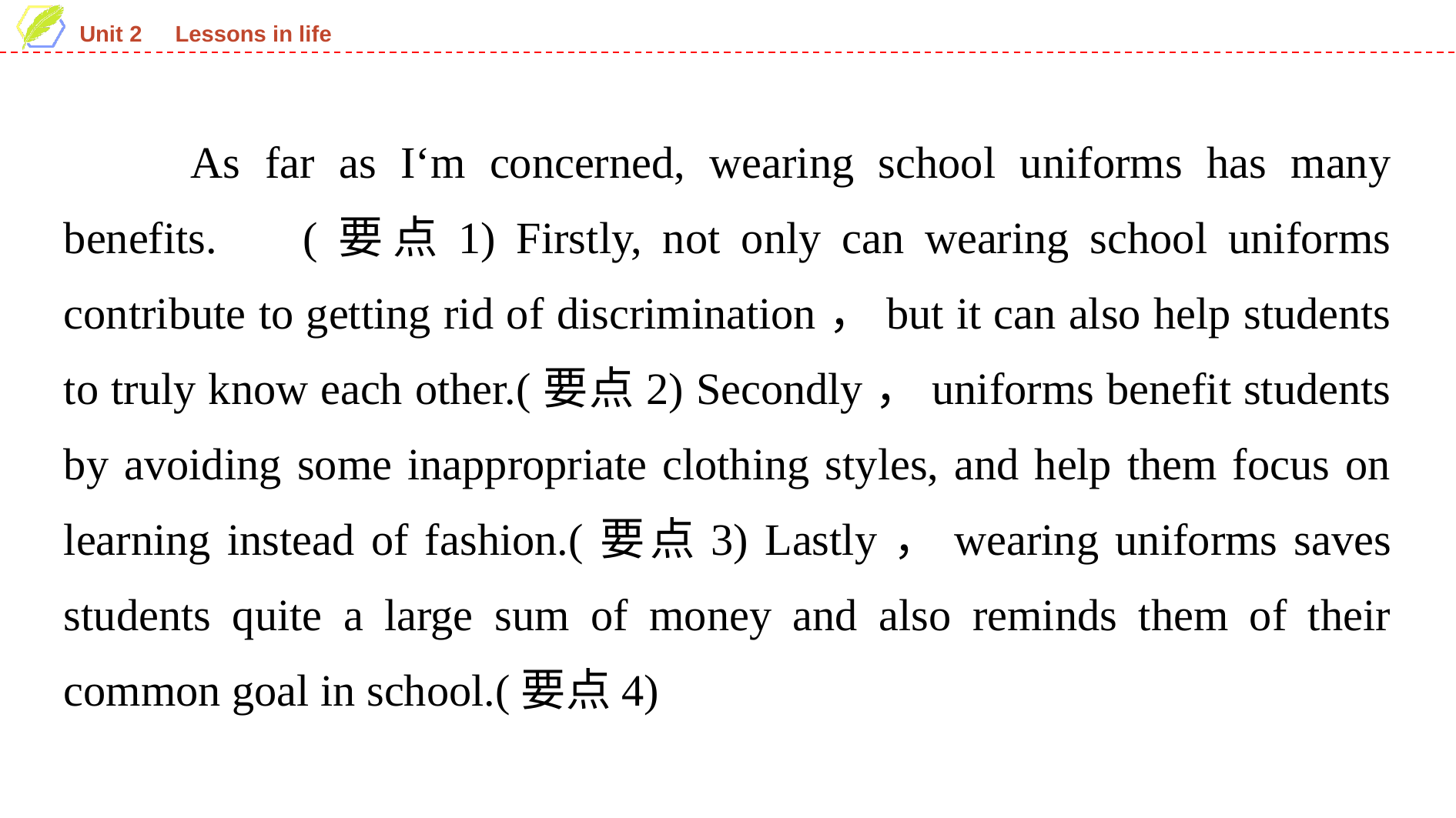

As far as I‘m concerned, wearing school uniforms has many benefits.　(要点1) Firstly, not only can wearing school uniforms contribute to getting rid of discrimination，but it can also help students to truly know each other.(要点2) Secondly，uniforms benefit students by avoiding some inappropriate clothing styles, and help them focus on learning instead of fashion.(要点3) Lastly，wearing uniforms saves students quite a large sum of money and also reminds them of their common goal in school.(要点4)